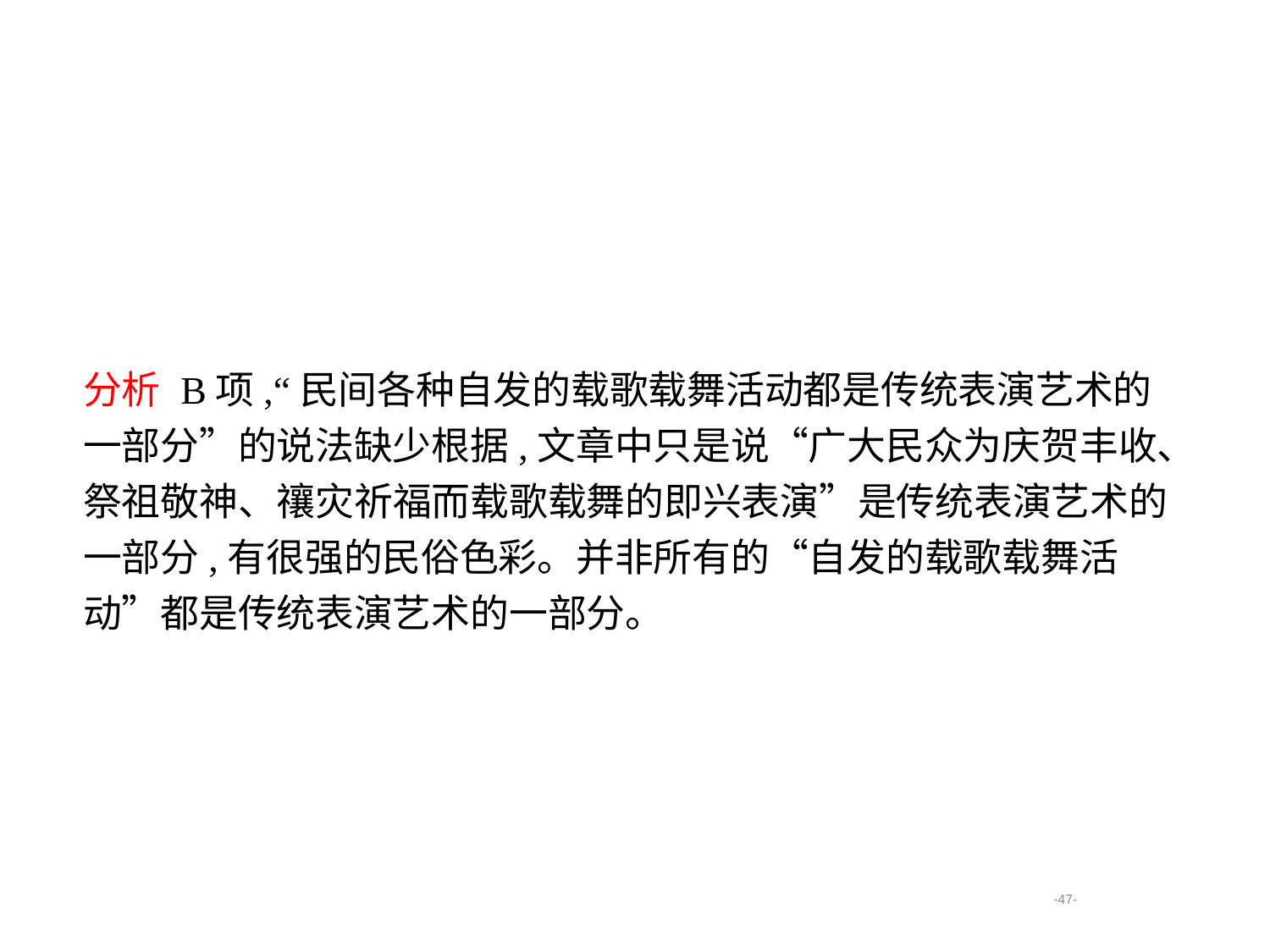

分析 B项,“民间各种自发的载歌载舞活动都是传统表演艺术的一部分”的说法缺少根据,文章中只是说“广大民众为庆贺丰收、祭祖敬神、禳灾祈福而载歌载舞的即兴表演”是传统表演艺术的一部分,有很强的民俗色彩。并非所有的“自发的载歌载舞活动”都是传统表演艺术的一部分。
-47-